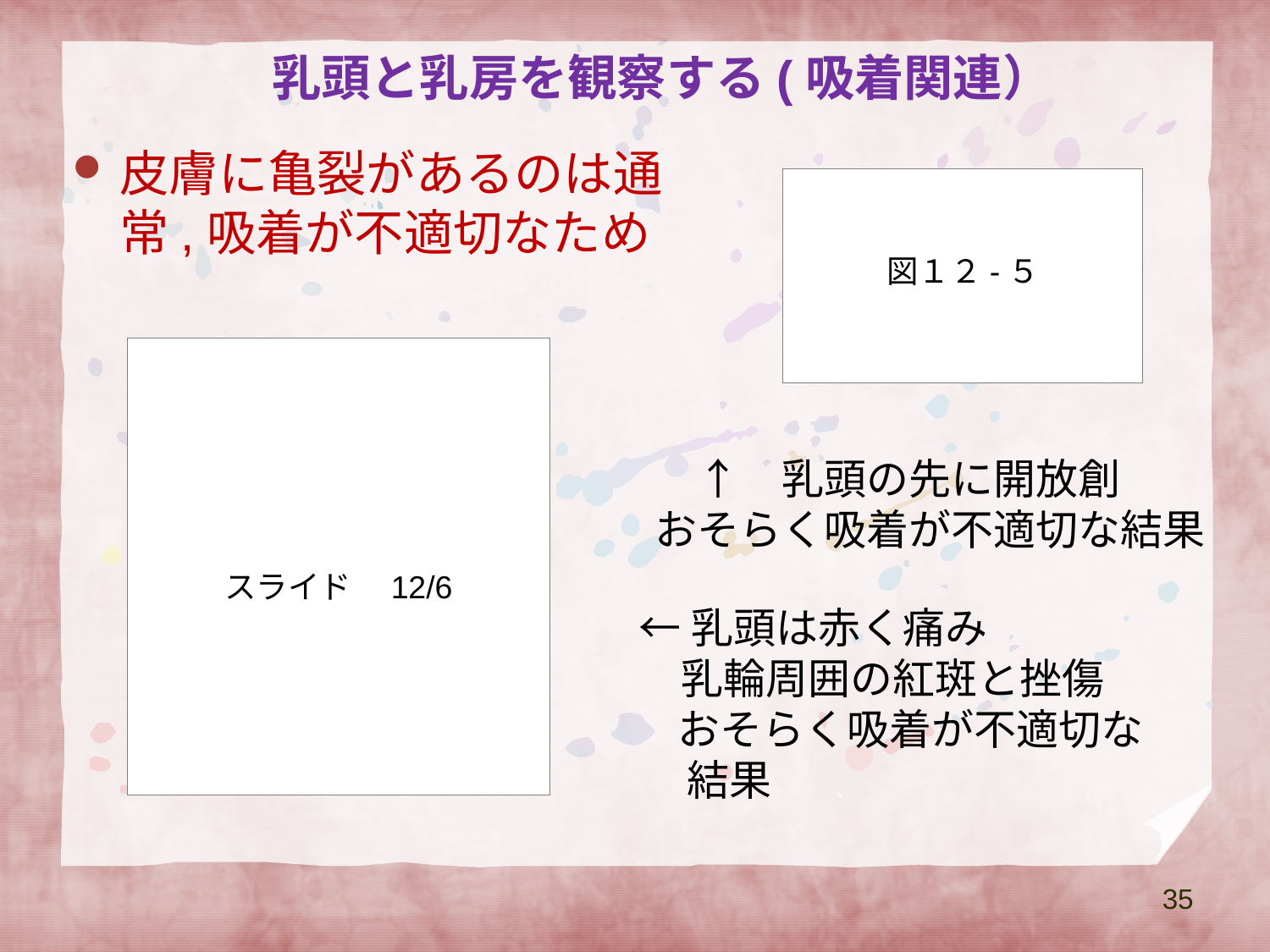

乳頭と乳房を観察する(吸着関連）
皮膚に亀裂があるのは通常,吸着が不適切なため

図１２-５

スライド　12/6

　↑　乳頭の先に開放創
おそらく吸着が不適切な結果
←乳頭は赤く痛み
　乳輪周囲の紅斑と挫傷
   おそらく吸着が不適切な結果
35